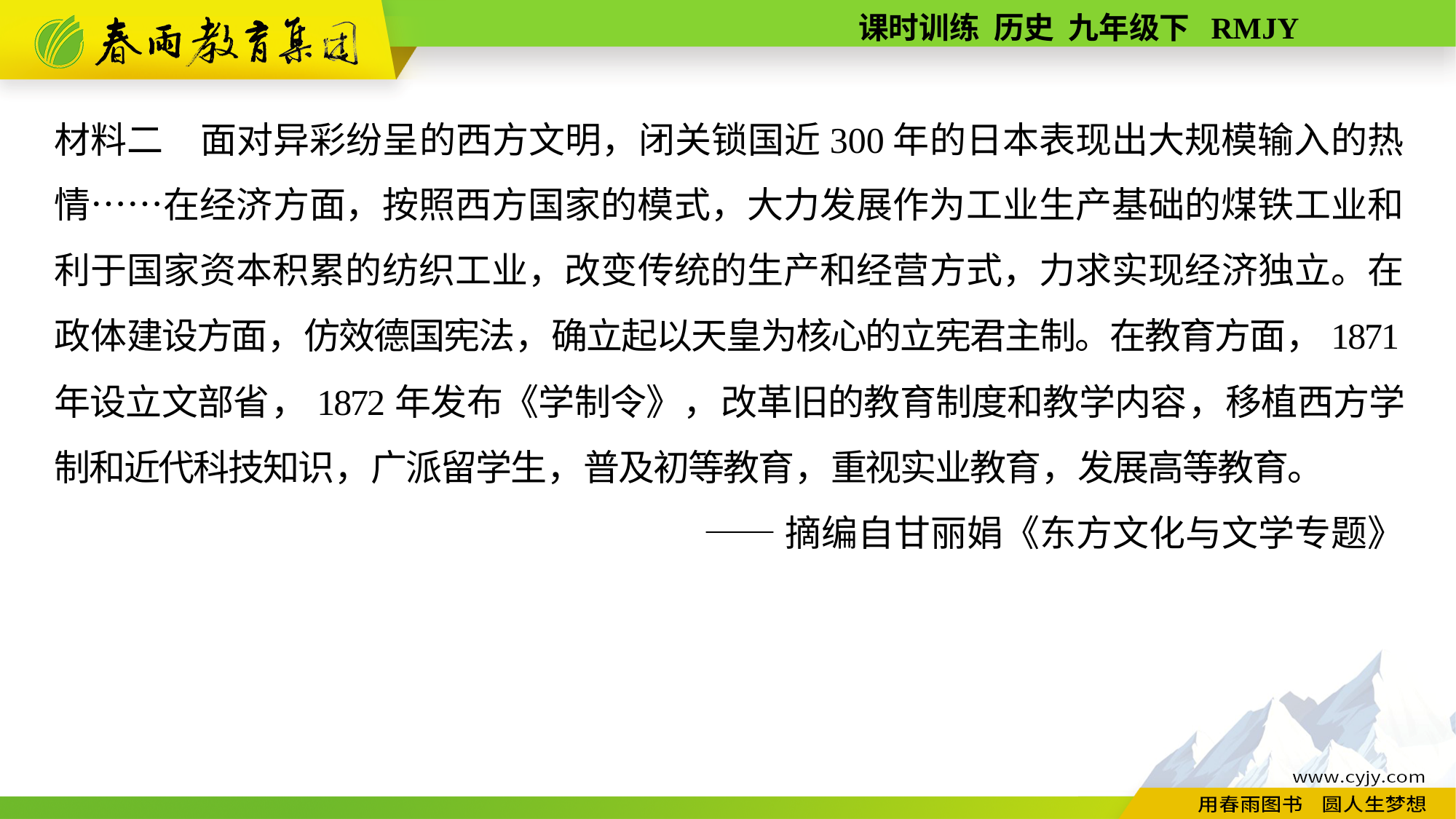

材料二　面对异彩纷呈的西方文明，闭关锁国近300年的日本表现出大规模输入的热情……在经济方面，按照西方国家的模式，大力发展作为工业生产基础的煤铁工业和利于国家资本积累的纺织工业，改变传统的生产和经营方式，力求实现经济独立。在政体建设方面，仿效德国宪法，确立起以天皇为核心的立宪君主制。在教育方面，1871年设立文部省，1872年发布《学制令》，改革旧的教育制度和教学内容，移植西方学制和近代科技知识，广派留学生，普及初等教育，重视实业教育，发展高等教育。
——摘编自甘丽娟《东方文化与文学专题》